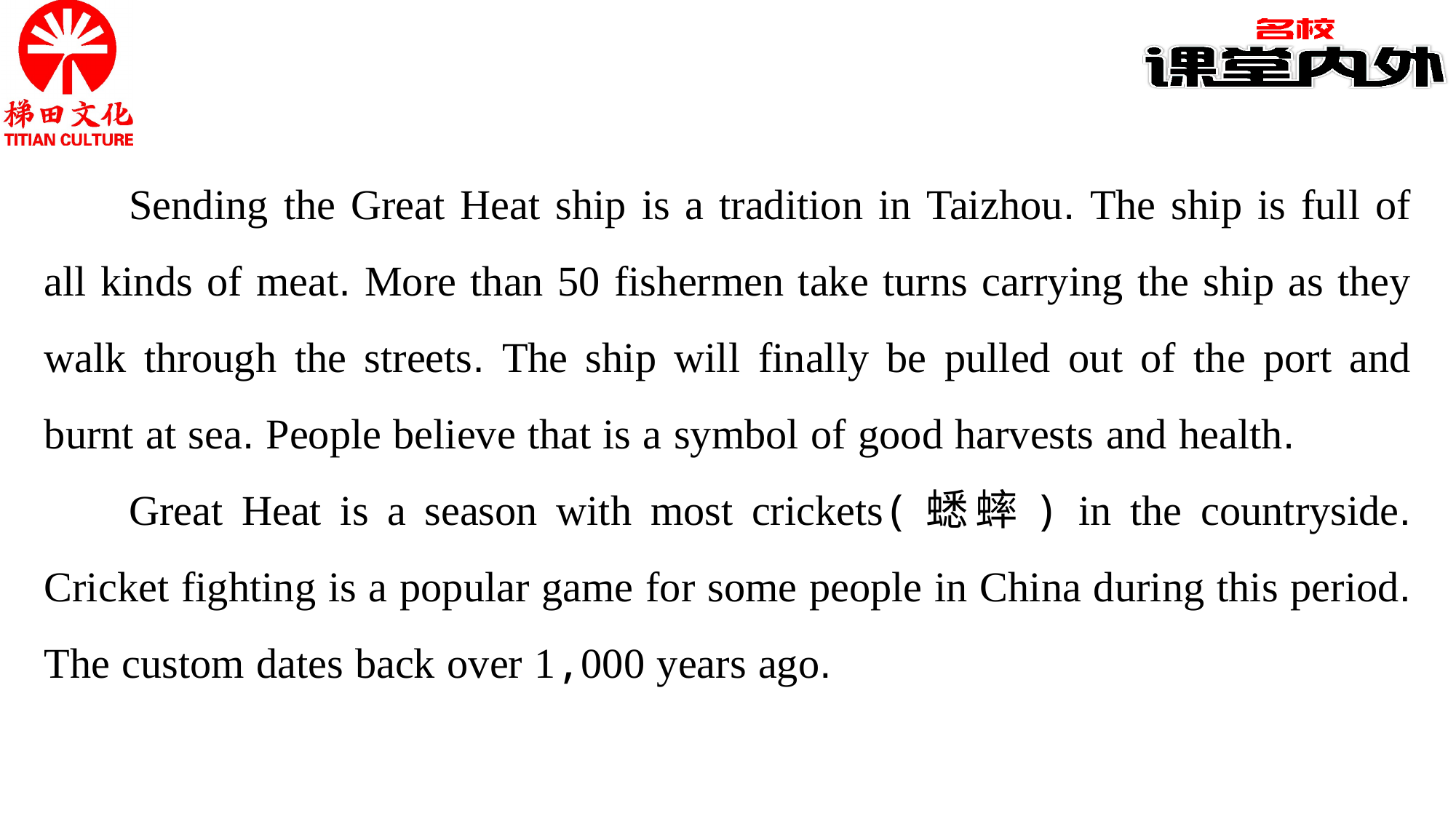

Sending the Great Heat ship is a tradition in Taizhou. The ship is full of all kinds of meat. More than 50 fishermen take turns carrying the ship as they walk through the streets. The ship will finally be pulled out of the port and burnt at sea. People believe that is a symbol of good harvests and health.
Great Heat is a season with most crickets(蟋蟀) in the countryside. Cricket fighting is a popular game for some people in China during this period. The custom dates back over 1,000 years ago.